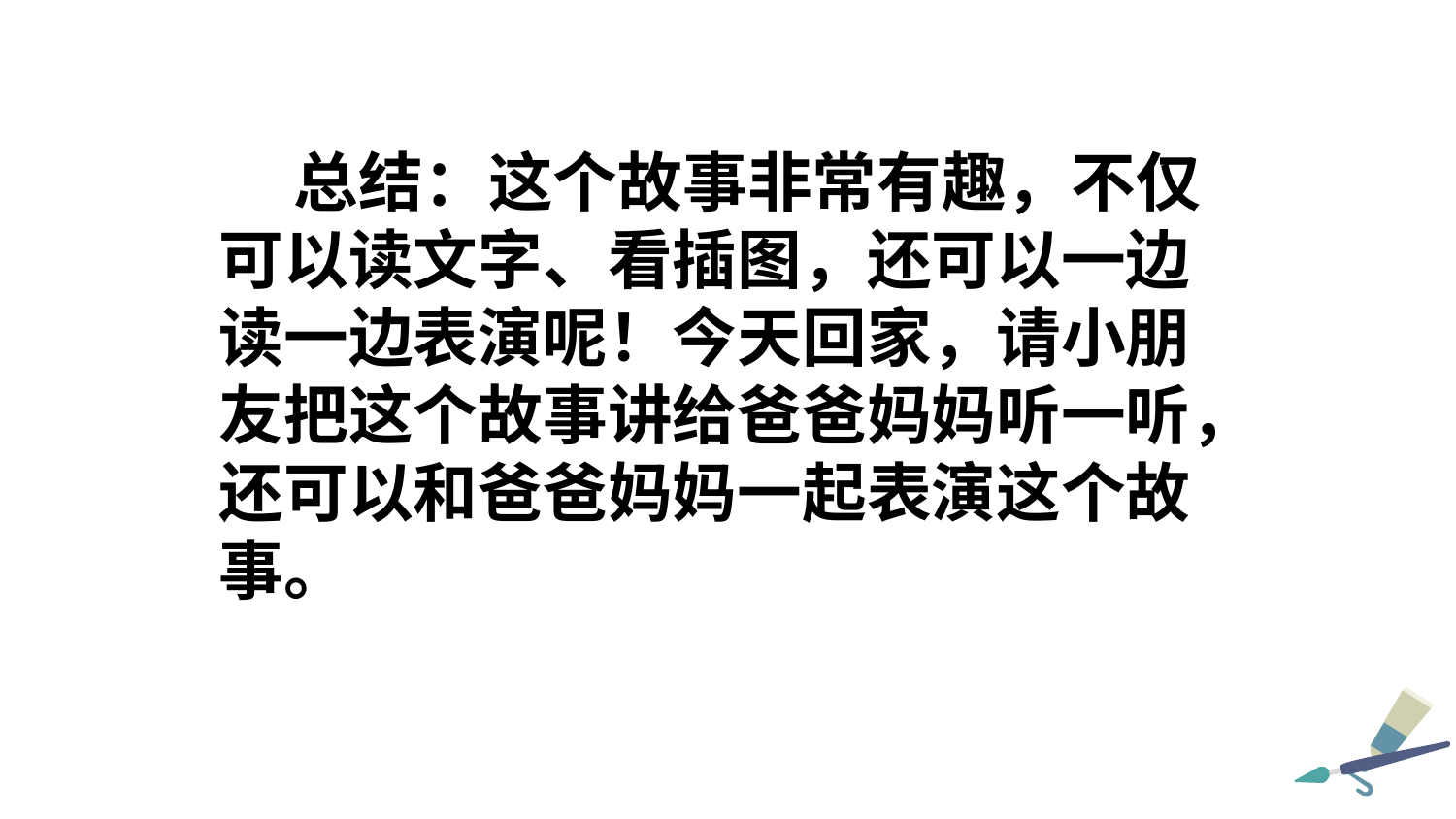

总结：这个故事非常有趣，不仅可以读文字、看插图，还可以一边读一边表演呢！今天回家，请小朋友把这个故事讲给爸爸妈妈听一听，还可以和爸爸妈妈一起表演这个故事。